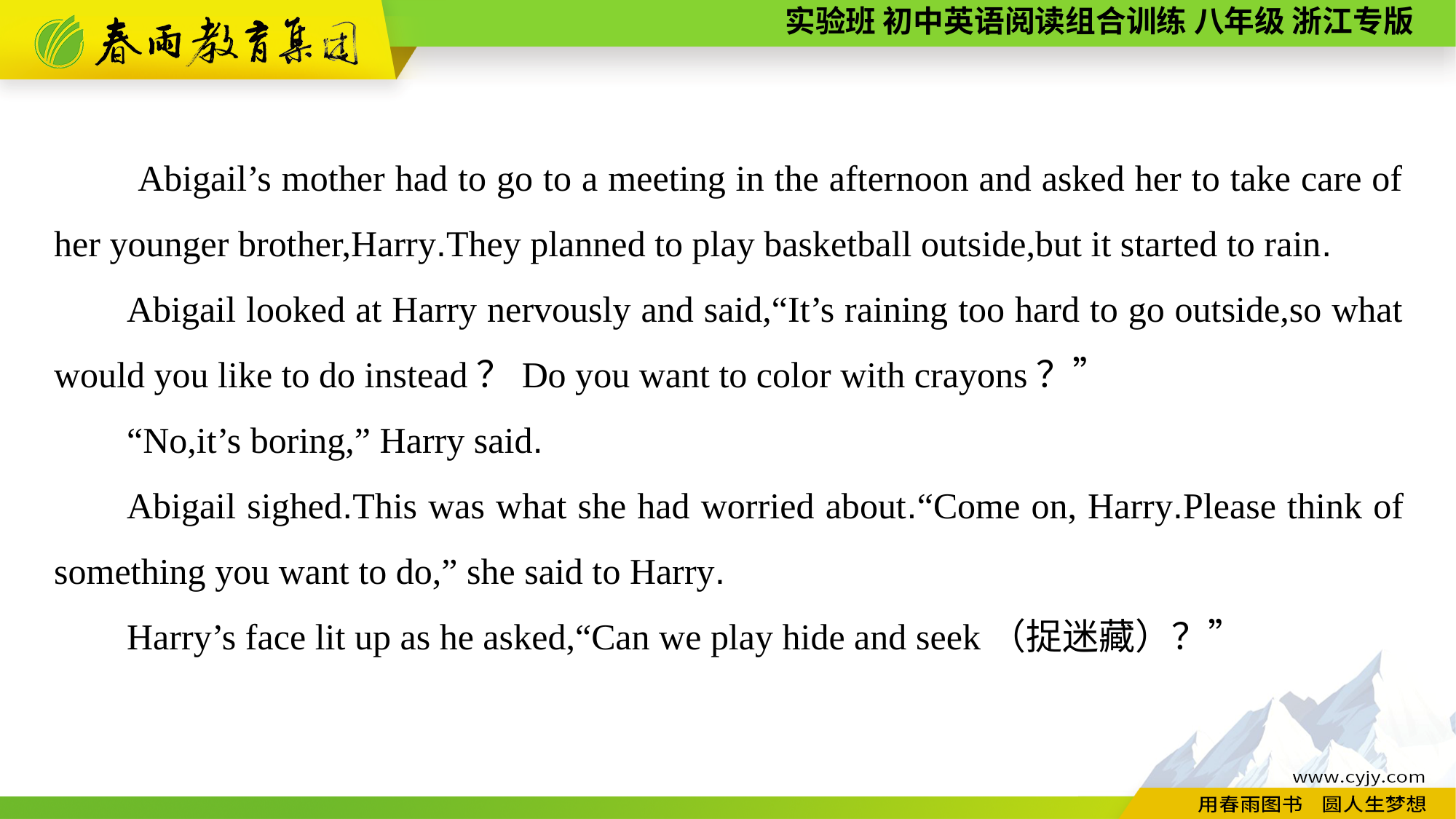

Abigail’s mother had to go to a meeting in the afternoon and asked her to take care of her younger brother,Harry.They planned to play basketball outside,but it started to rain.
Abigail looked at Harry nervously and said,“It’s raining too hard to go outside,so what would you like to do instead？Do you want to color with crayons？”
“No,it’s boring,” Harry said.
Abigail sighed.This was what she had worried about.“Come on, Harry.Please think of something you want to do,” she said to Harry.
Harry’s face lit up as he asked,“Can we play hide and seek（捉迷藏）？”